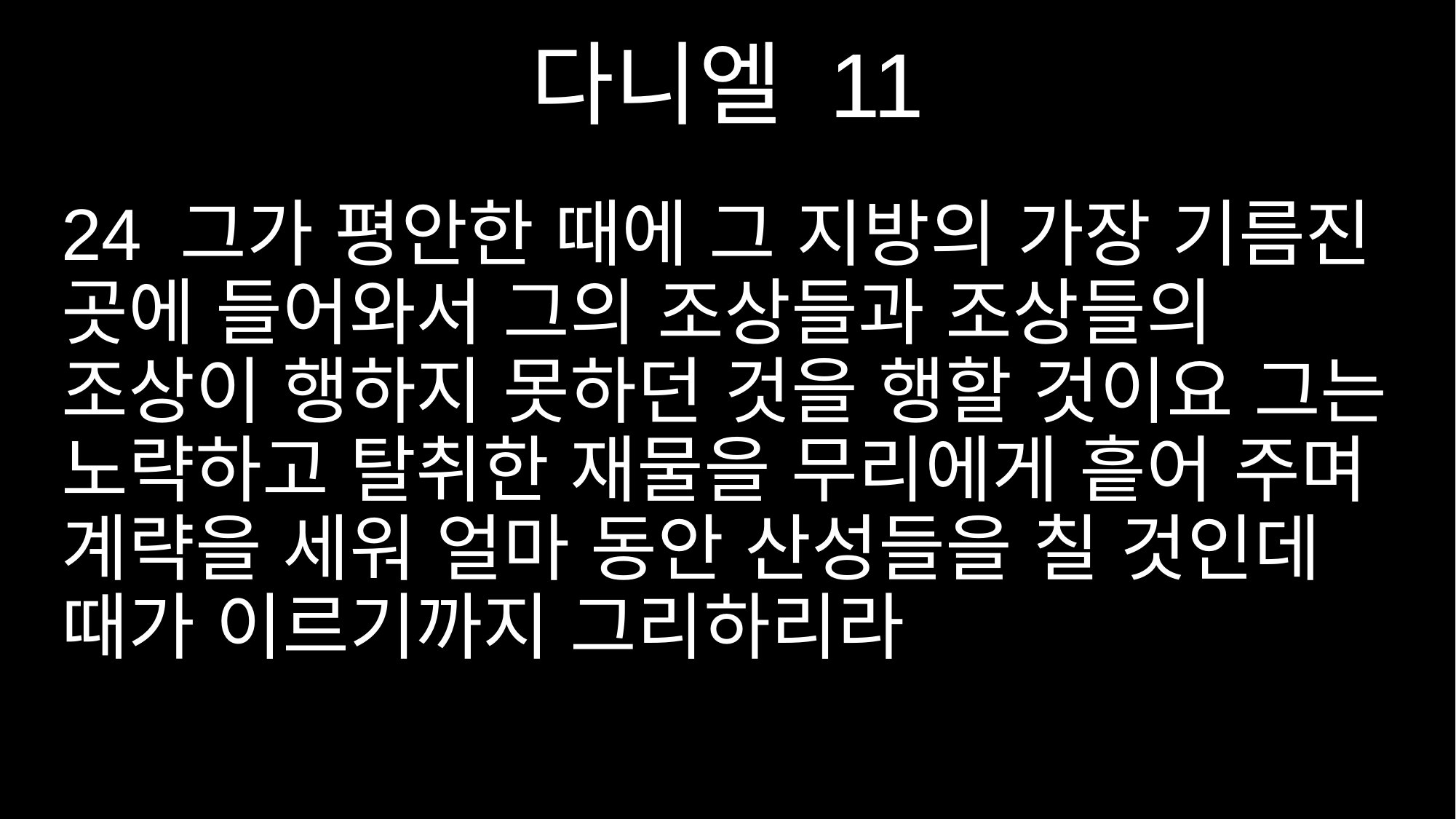

다니엘 11
24 그가 평안한 때에 그 지방의 가장 기름진 곳에 들어와서 그의 조상들과 조상들의 조상이 행하지 못하던 것을 행할 것이요 그는 노략하고 탈취한 재물을 무리에게 흩어 주며 계략을 세워 얼마 동안 산성들을 칠 것인데 때가 이르기까지 그리하리라